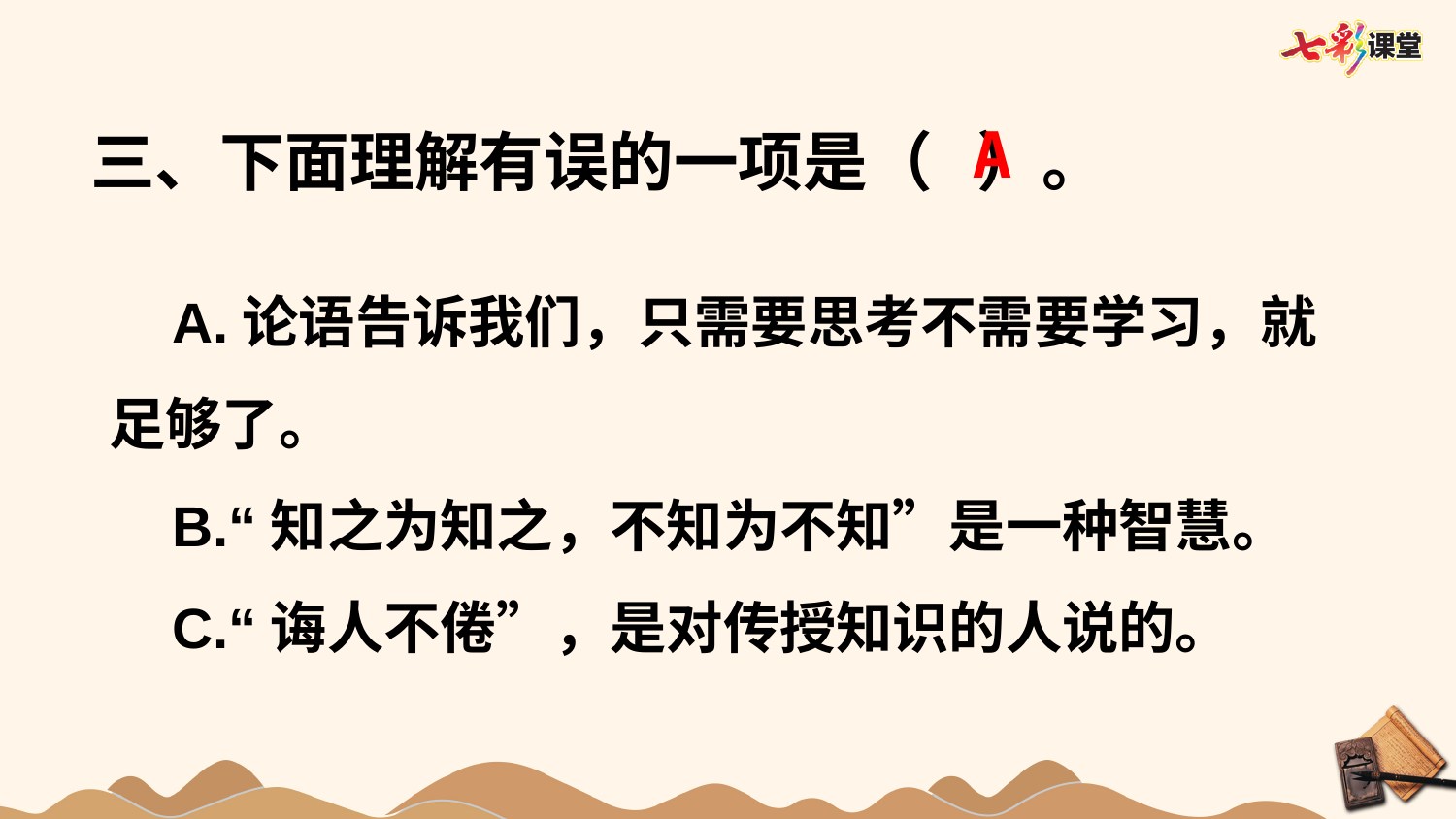

三、下面理解有误的一项是（   ）。
A
    A.论语告诉我们，只需要思考不需要学习，就足够了。
    B.“知之为知之，不知为不知”是一种智慧。
    C.“诲人不倦”，是对传授知识的人说的。